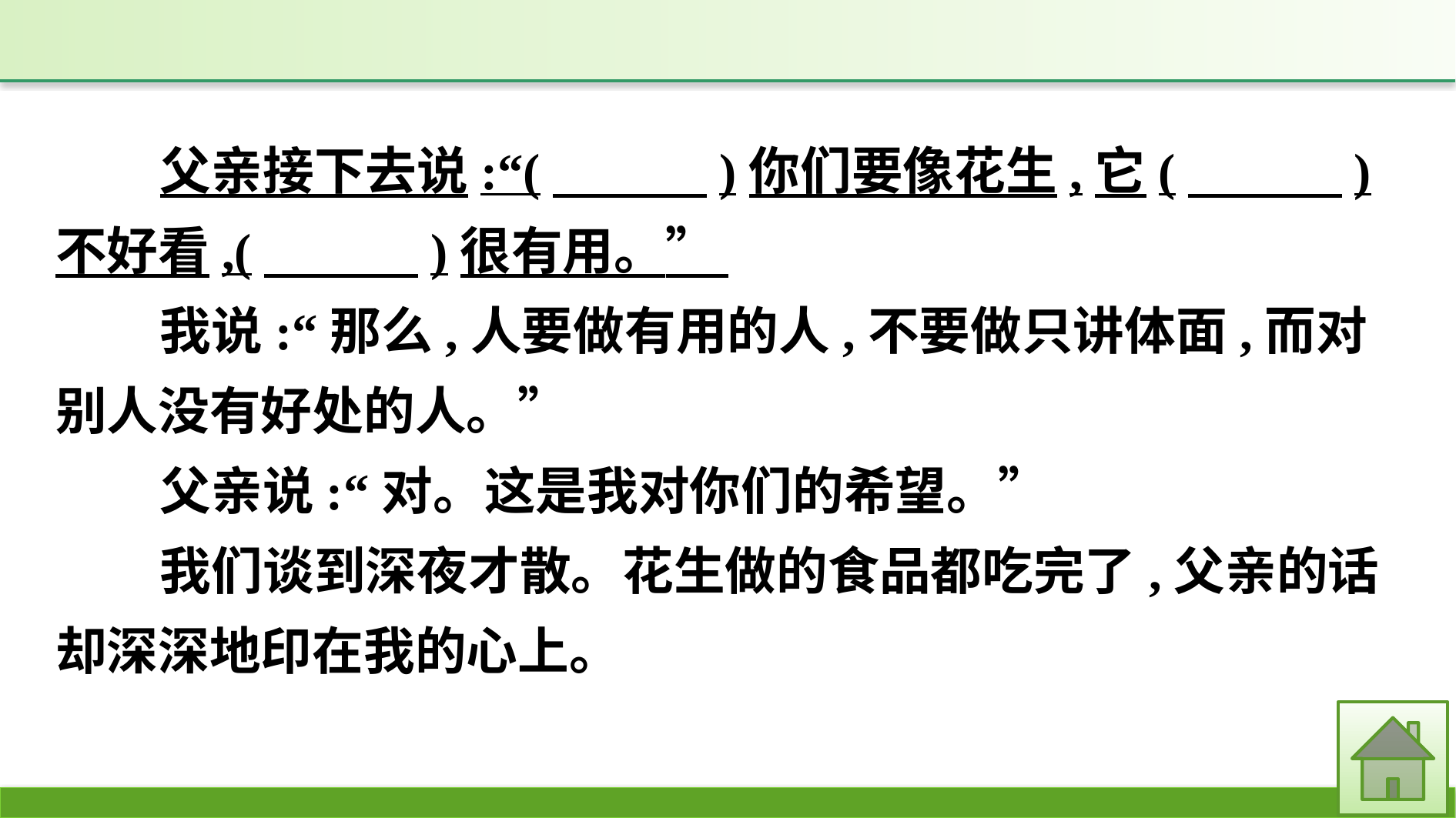

父亲接下去说:“(　　　)你们要像花生,它(　　　)不好看,(　　　)很有用。”
我说:“那么,人要做有用的人,不要做只讲体面,而对别人没有好处的人。”
父亲说:“对。这是我对你们的希望。”
我们谈到深夜才散。花生做的食品都吃完了,父亲的话却深深地印在我的心上。